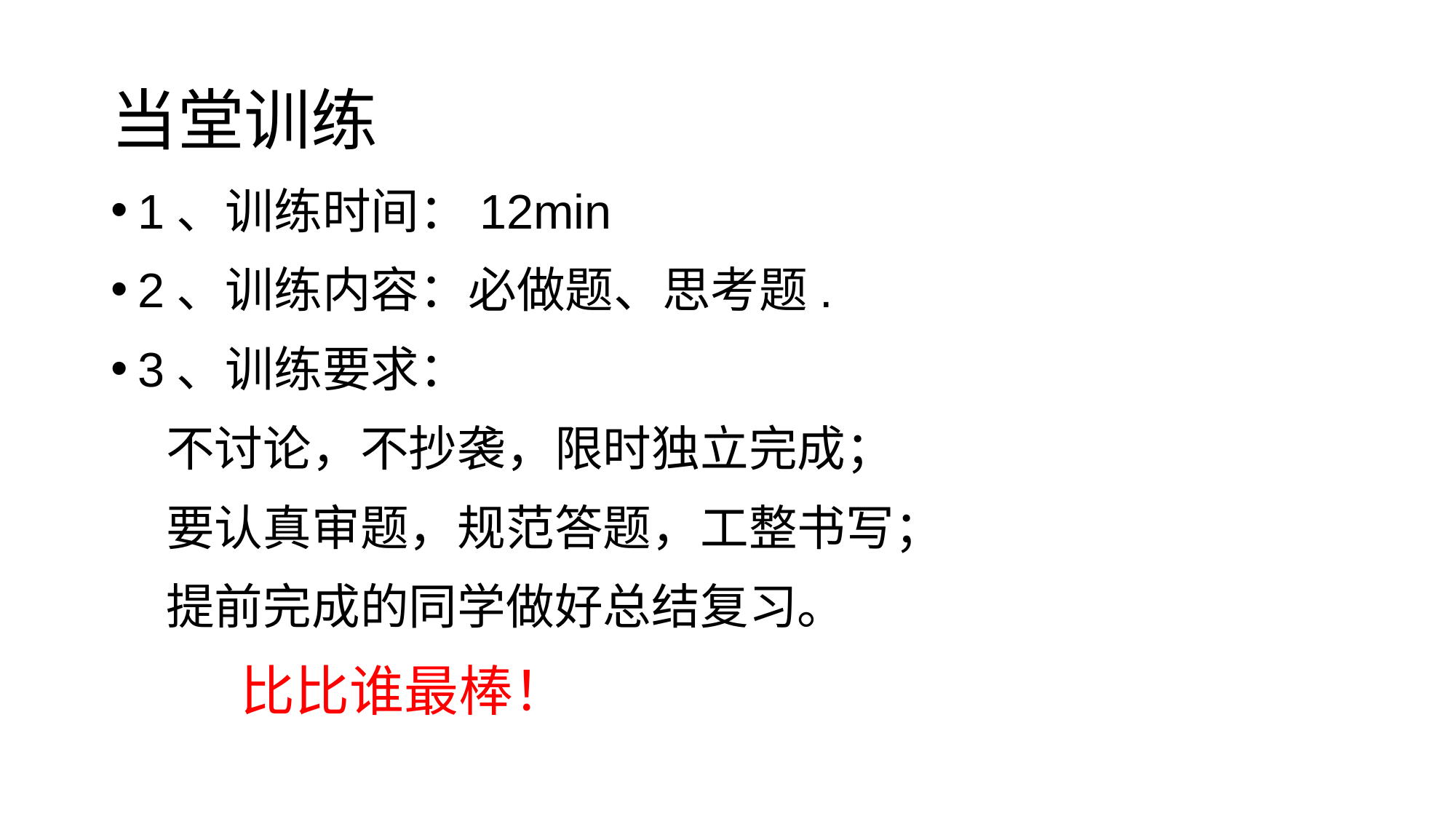

# 当堂训练
1、训练时间：12min
2、训练内容：必做题、思考题.
3、训练要求：
    不讨论，不抄袭，限时独立完成；
    要认真审题，规范答题，工整书写；
    提前完成的同学做好总结复习。
            比比谁最棒！